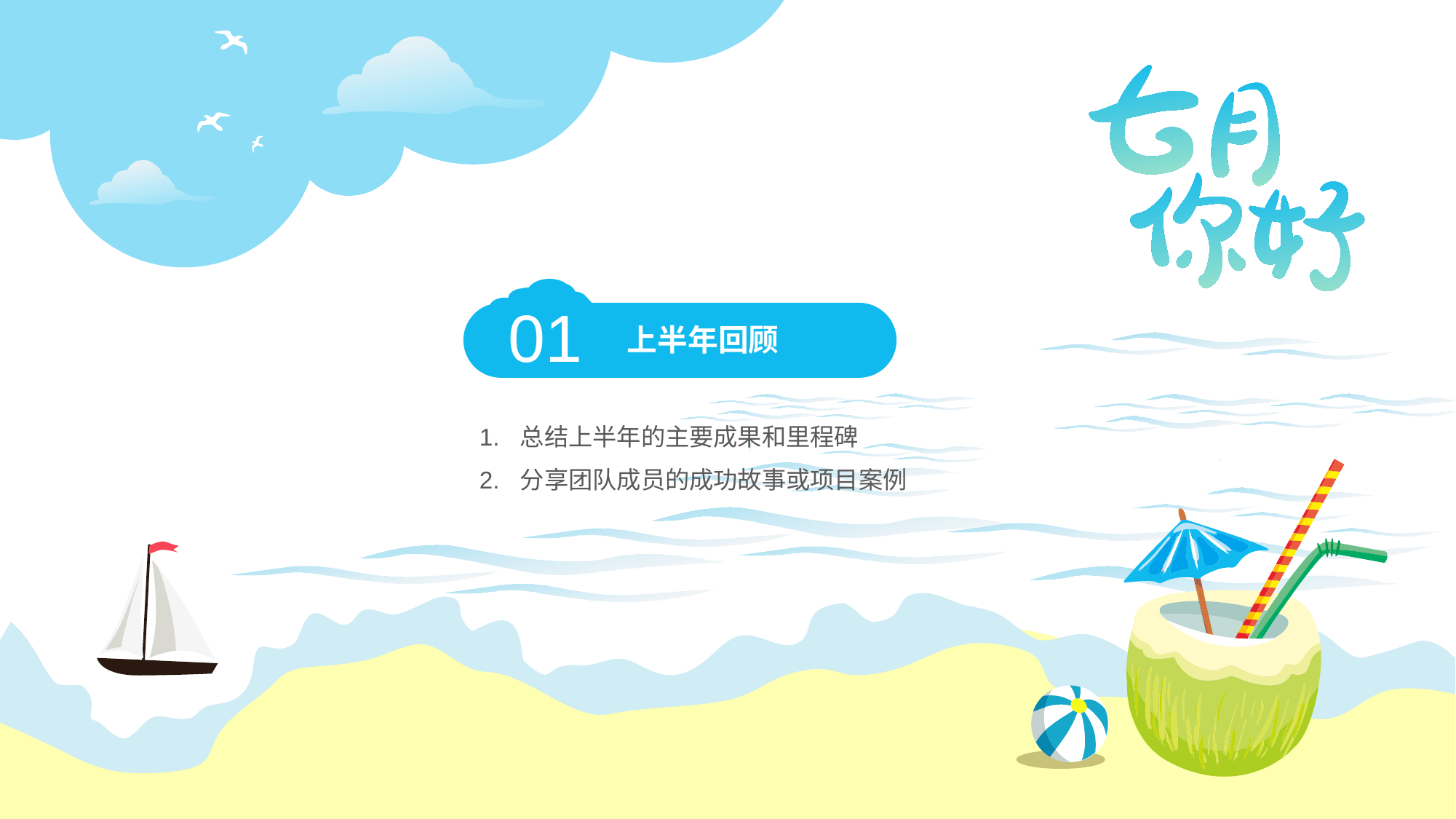

七月

01
上半年回顾
你好

总结上半年的主要成果和里程碑
分享团队成员的成功故事或项目案例